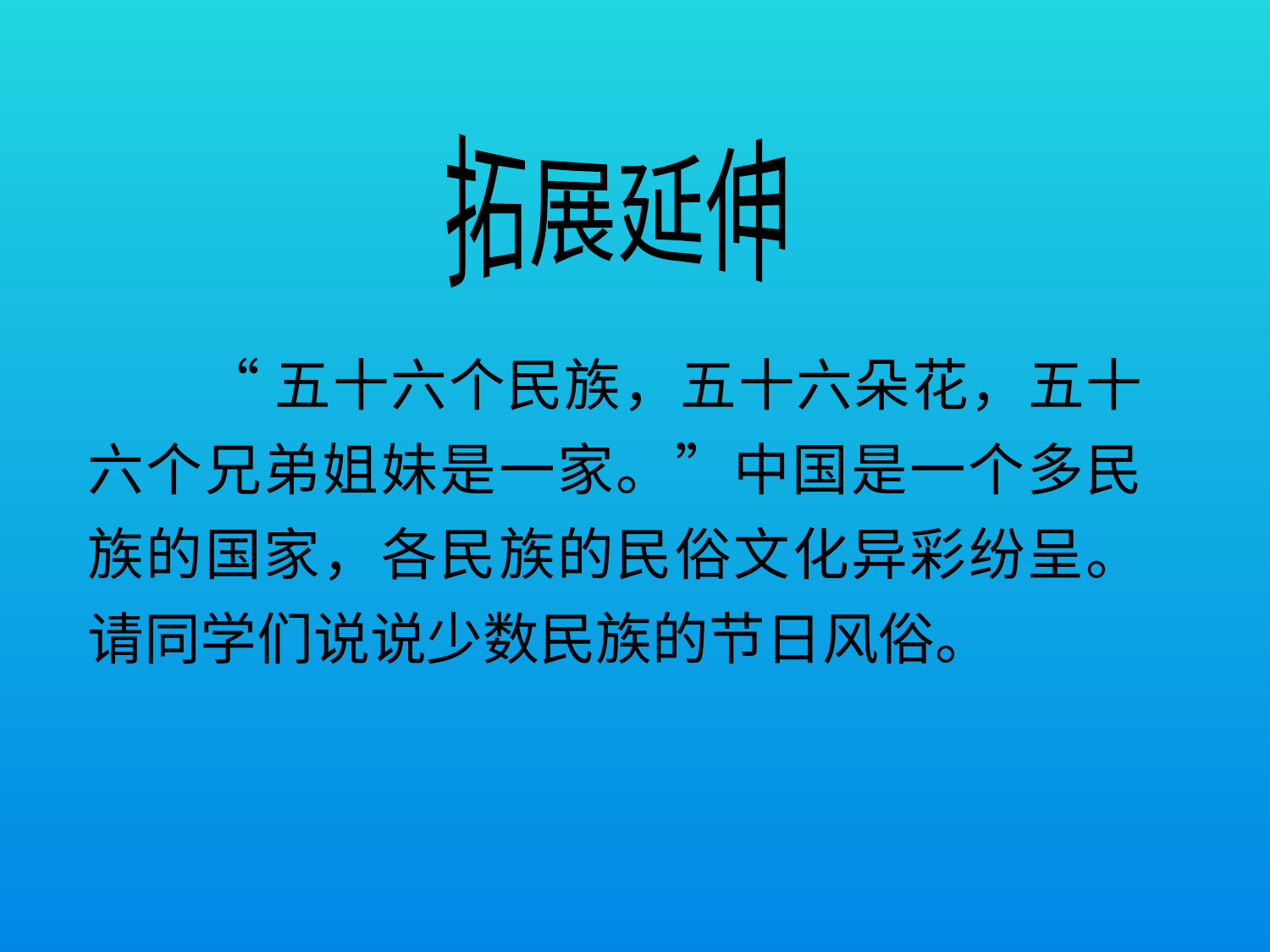

拓展延伸
        “五十六个民族，五十六朵花，五十六个兄弟姐妹是一家。”中国是一个多民族的国家，各民族的民俗文化异彩纷呈。请同学们说说少数民族的节日风俗。